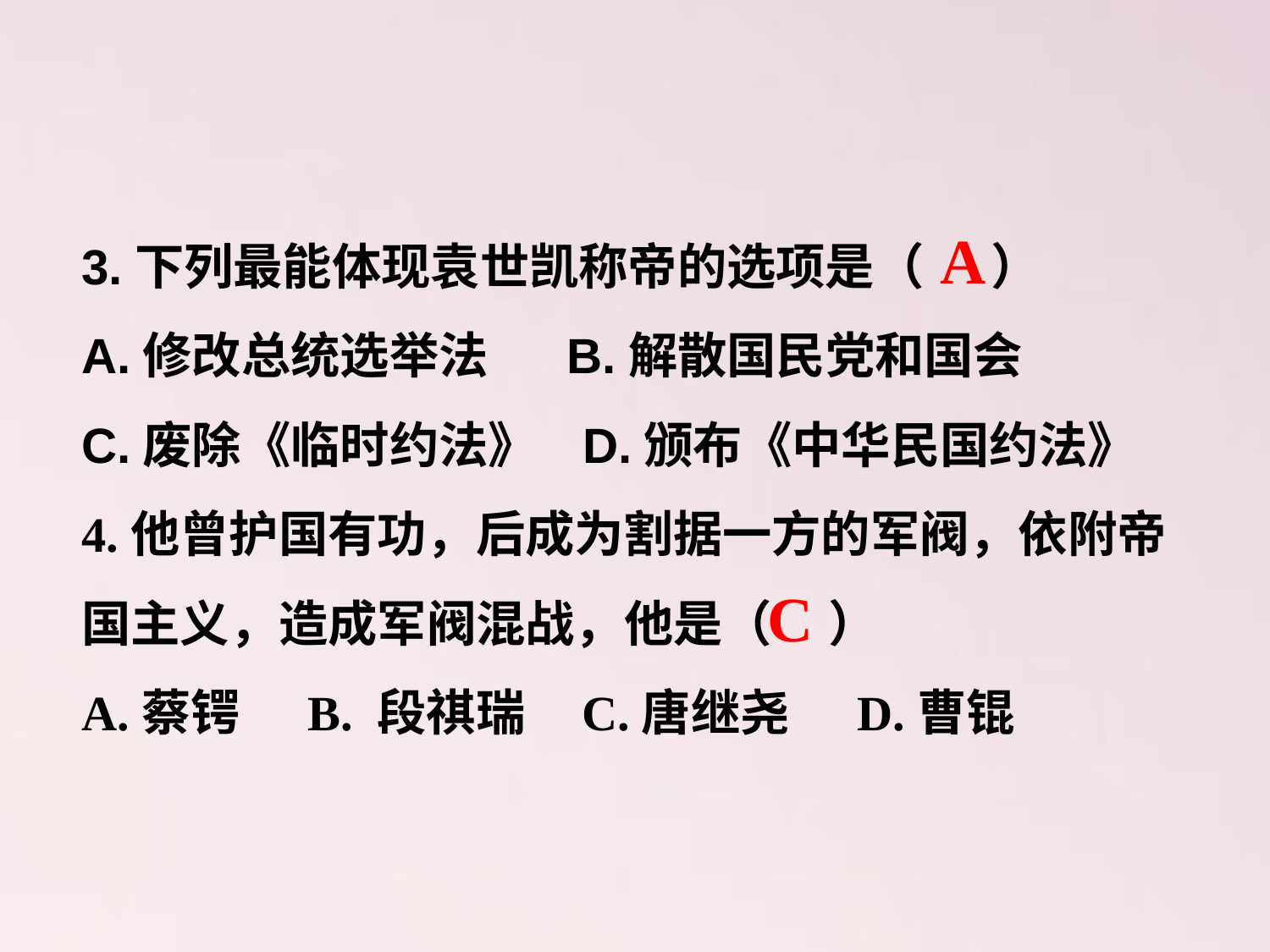

3.下列最能体现袁世凯称帝的选项是（      ）
A.修改总统选举法      B.解散国民党和国会
C.废除《临时约法》   D.颁布《中华民国约法》
4.他曾护国有功，后成为割据一方的军阀，依附帝国主义，造成军阀混战，他是（     ）
A.蔡锷     B. 段祺瑞    C.唐继尧     D.曹锟
  A
  C